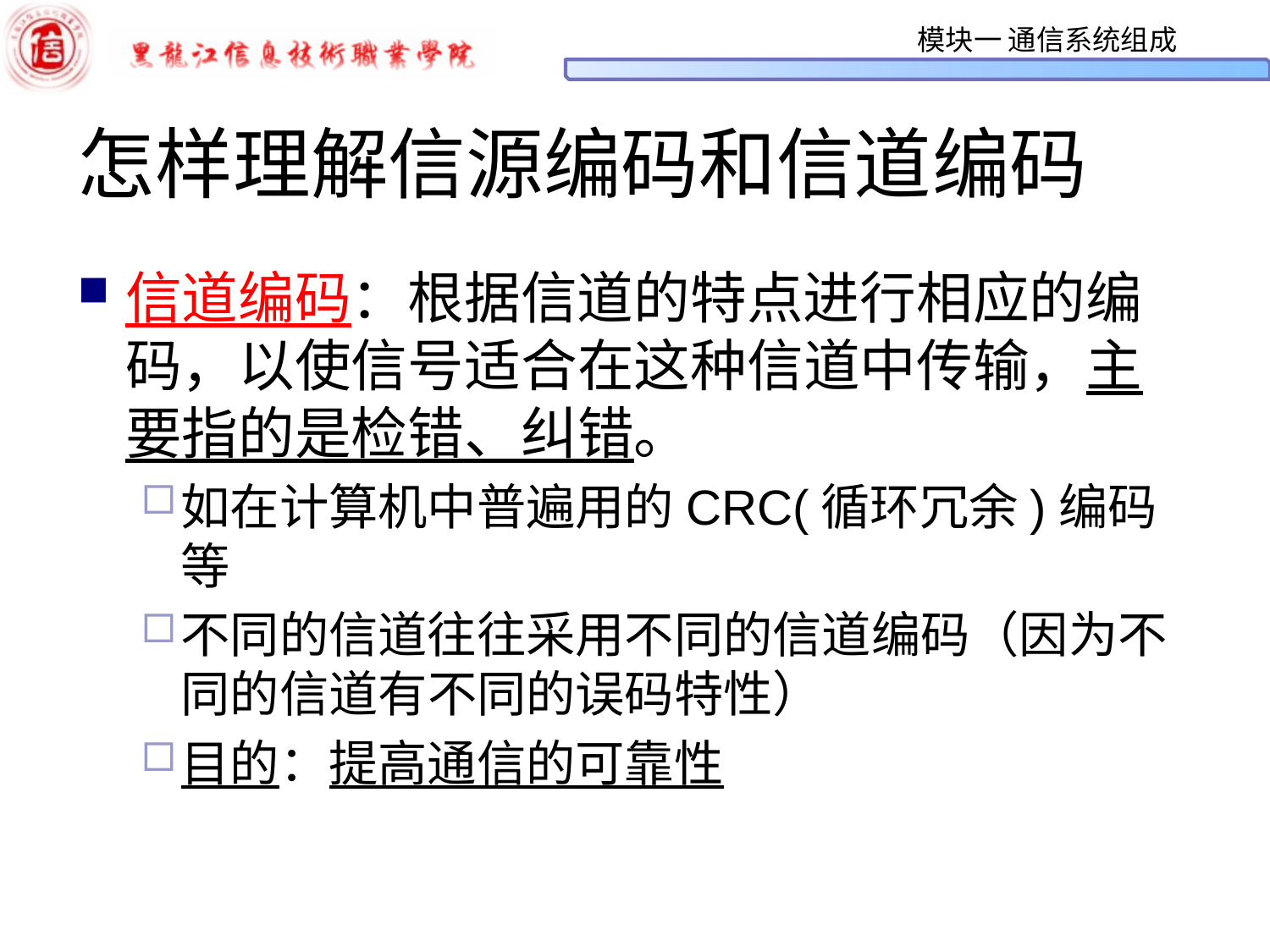

# 怎样理解信源编码和信道编码
信道编码：根据信道的特点进行相应的编码，以使信号适合在这种信道中传输，主要指的是检错、纠错。
如在计算机中普遍用的CRC(循环冗余)编码等
不同的信道往往采用不同的信道编码（因为不同的信道有不同的误码特性）
目的：提高通信的可靠性